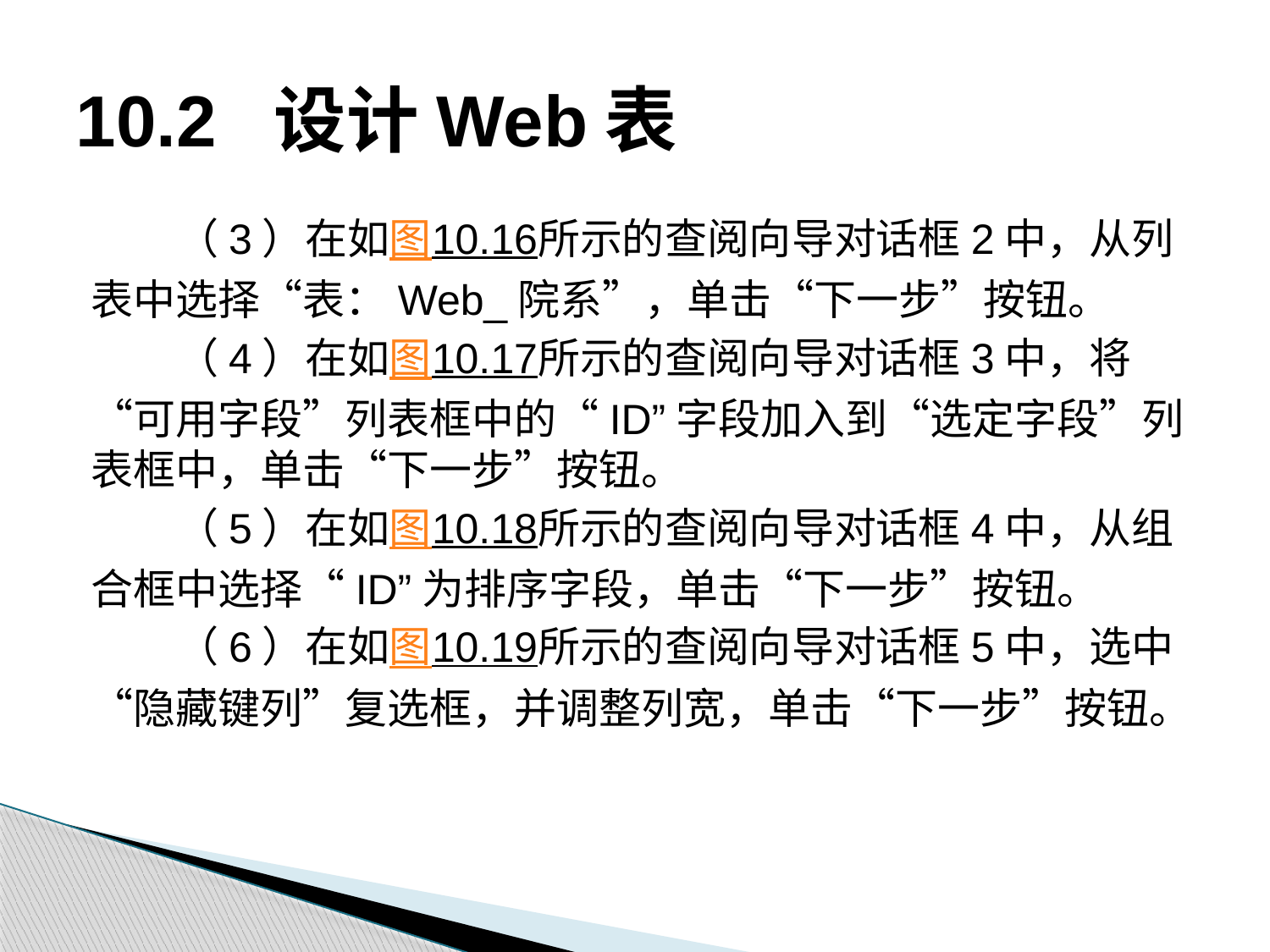

# 10.2  设计Web表
（3）在如图10.16所示的查阅向导对话框2中，从列表中选择“表：Web_院系”，单击“下一步”按钮。
（4）在如图10.17所示的查阅向导对话框3中，将“可用字段”列表框中的“ID”字段加入到“选定字段”列表框中，单击“下一步”按钮。
（5）在如图10.18所示的查阅向导对话框4中，从组合框中选择“ID”为排序字段，单击“下一步”按钮。
（6）在如图10.19所示的查阅向导对话框5中，选中“隐藏键列”复选框，并调整列宽，单击“下一步”按钮。